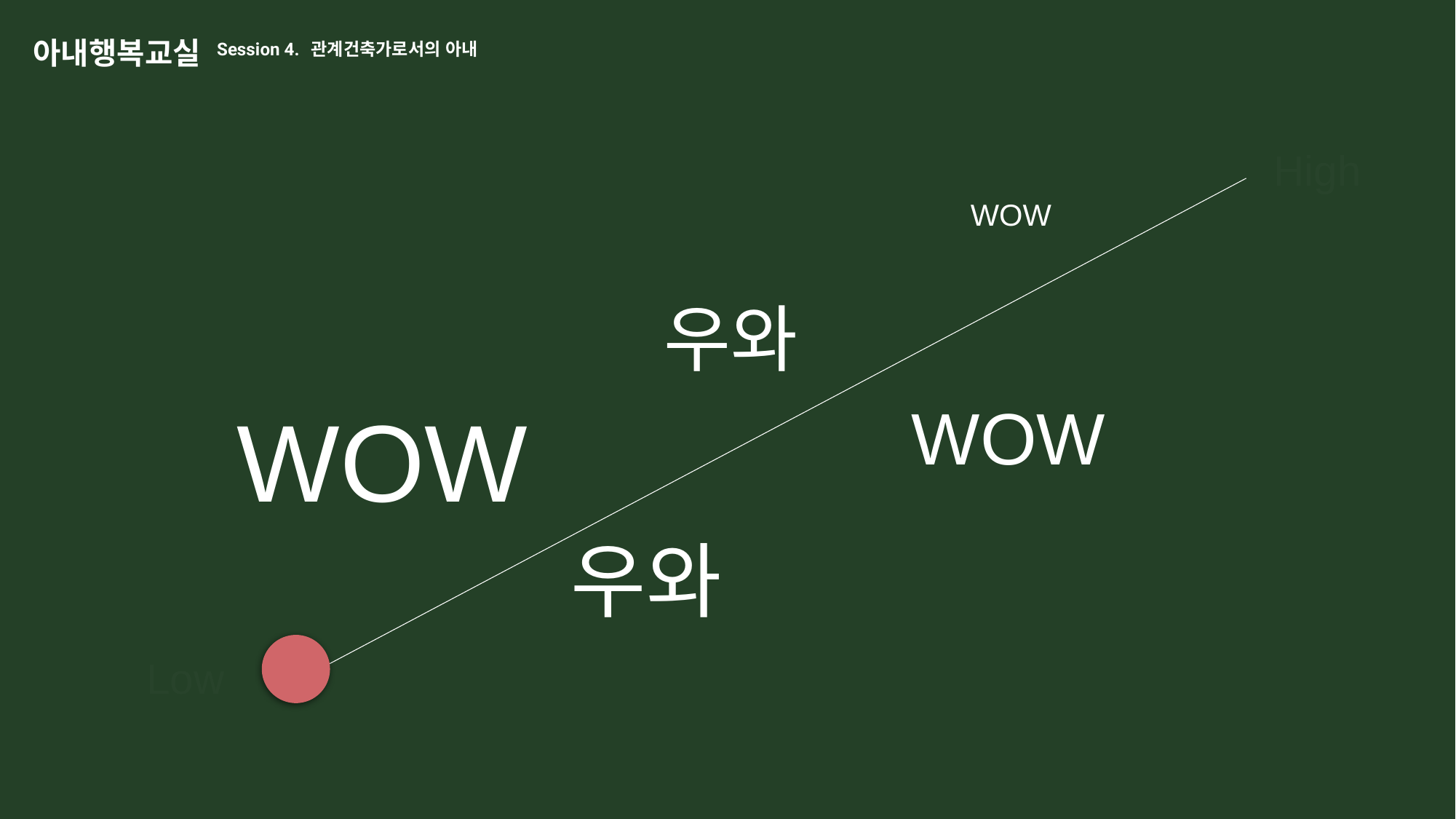

아내행복교실 Session 4. 관계건축가로서의 아내
High
WOW
우와
WOW
WOW
우와

Low